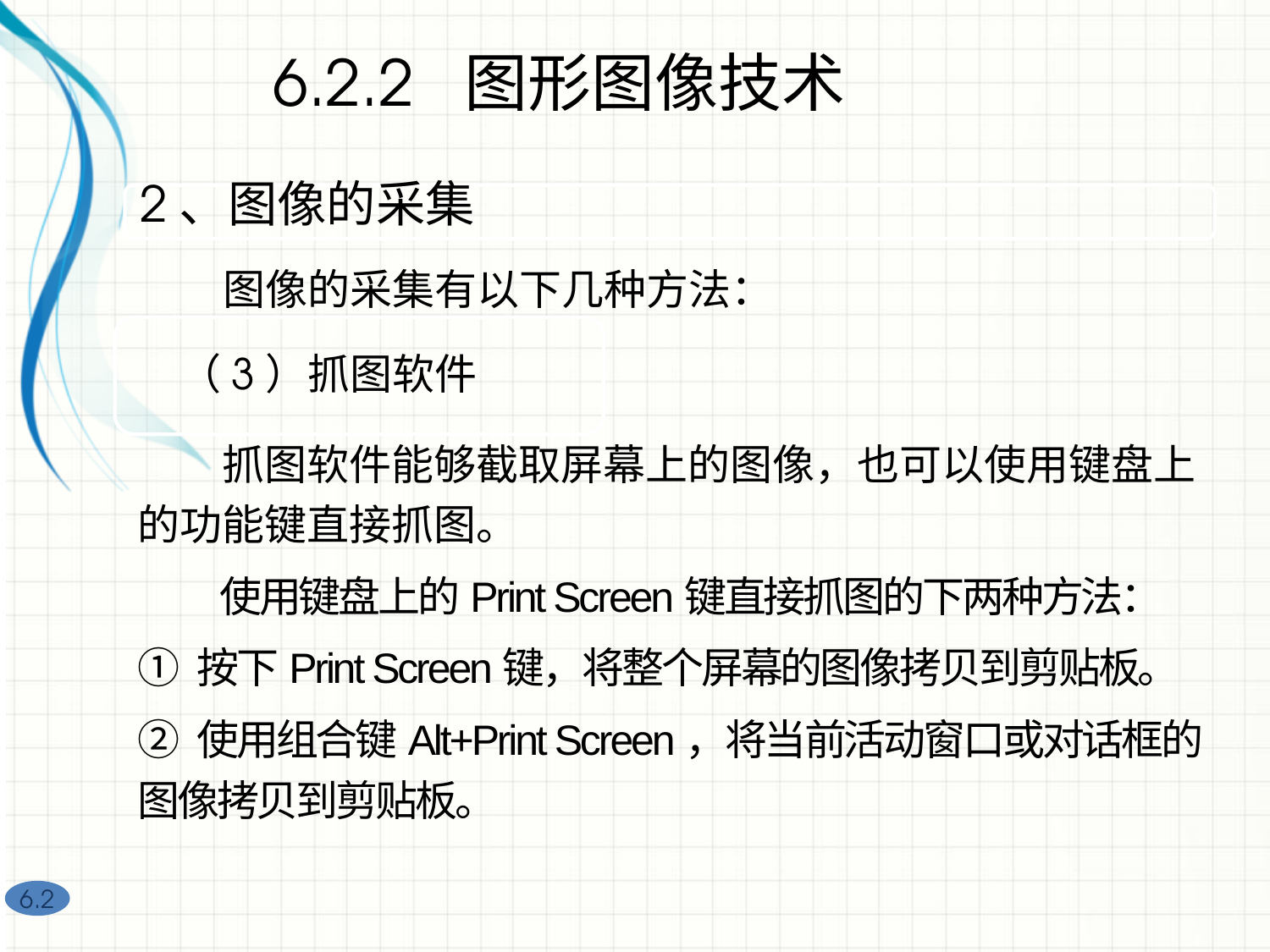

6.2.2  图形图像技术
2、图像的采集

图像的采集有以下几种方法：

（3）抓图软件
　　抓图软件能够截取屏幕上的图像，也可以使用键盘上的功能键直接抓图。
　　使用键盘上的Print Screen键直接抓图的下两种方法：
① 按下Print Screen键，将整个屏幕的图像拷贝到剪贴板。
② 使用组合键Alt+Print Screen，将当前活动窗口或对话框的图像拷贝到剪贴板。